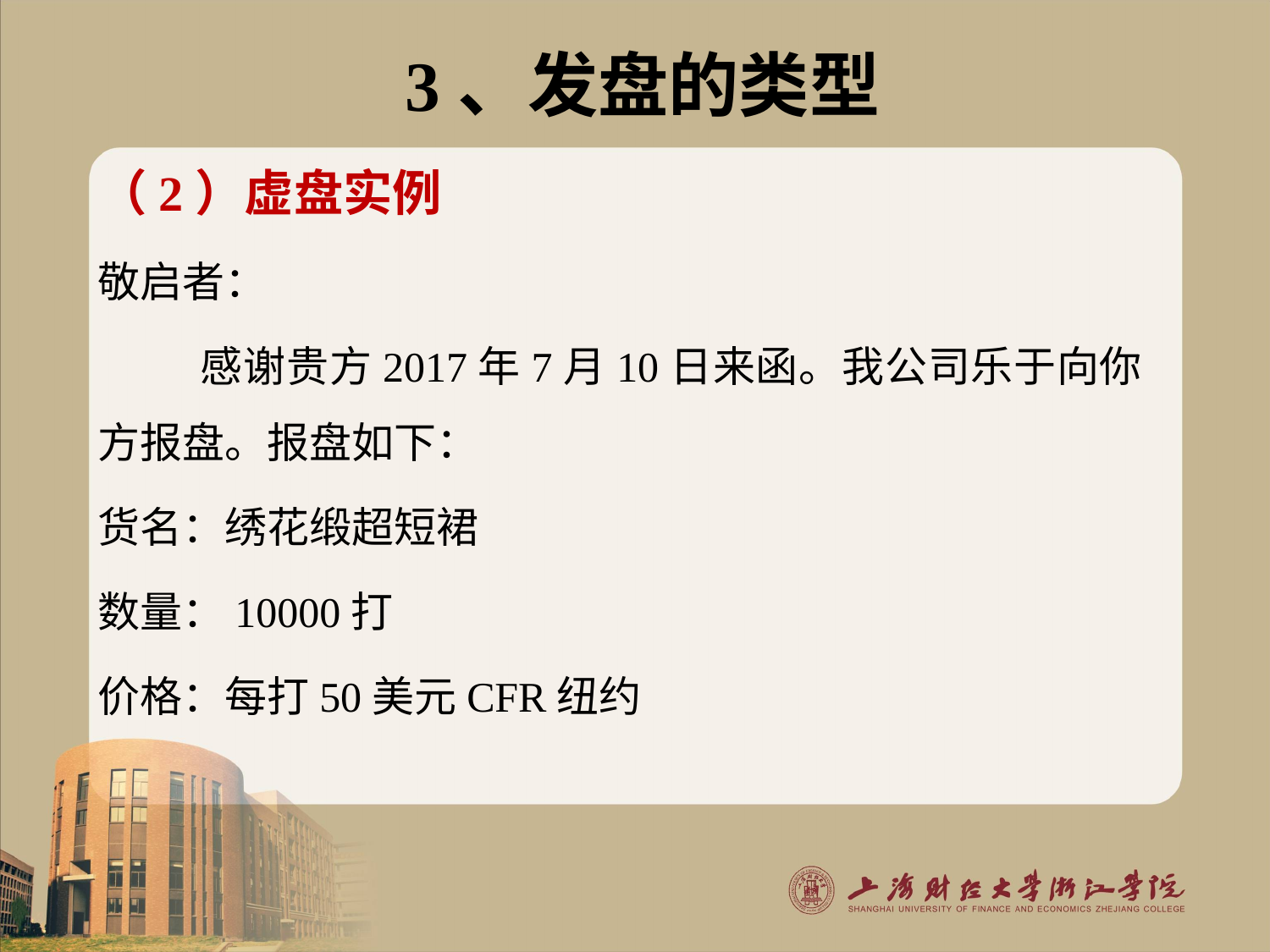

# 3、发盘的类型
（2）虚盘实例
敬启者：
         感谢贵方2017年7月10日来函。我公司乐于向你方报盘。报盘如下：
货名：绣花缎超短裙
数量：10000打
价格：每打50美元CFR纽约